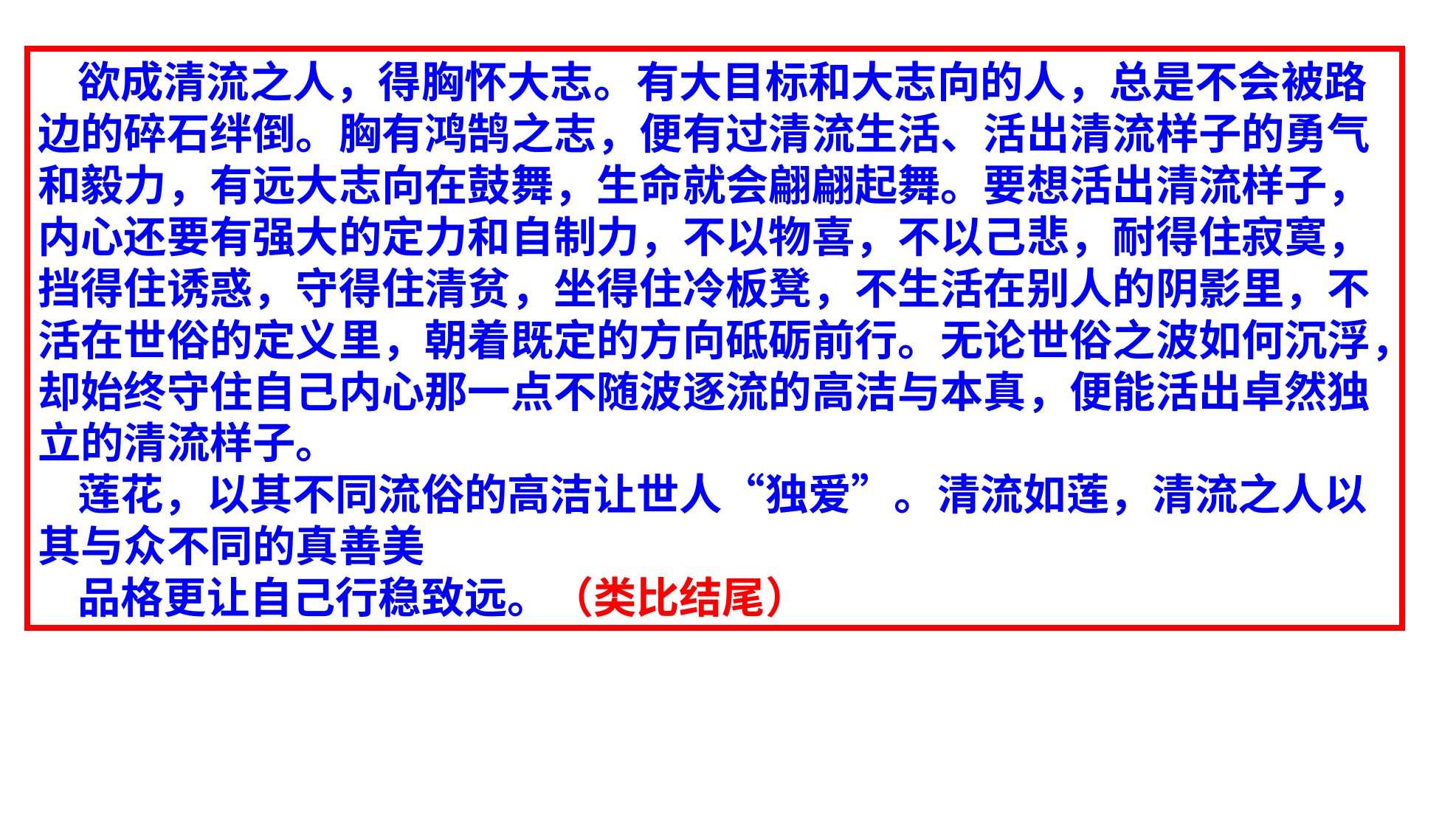

欲成清流之人，得胸怀大志。有大目标和大志向的人，总是不会被路边的碎石绊倒。胸有鸿鹄之志，便有过清流生活、活出清流样子的勇气和毅力，有远大志向在鼓舞，生命就会翩翩起舞。要想活出清流样子，内心还要有强大的定力和自制力，不以物喜，不以己悲，耐得住寂寞，挡得住诱惑，守得住清贫，坐得住冷板凳，不生活在别人的阴影里，不活在世俗的定义里，朝着既定的方向砥砺前行。无论世俗之波如何沉浮，却始终守住自己内心那一点不随波逐流的高洁与本真，便能活出卓然独立的清流样子。
   莲花，以其不同流俗的高洁让世人“独爱”。清流如莲，清流之人以其与众不同的真善美
   品格更让自己行稳致远。（类比结尾）